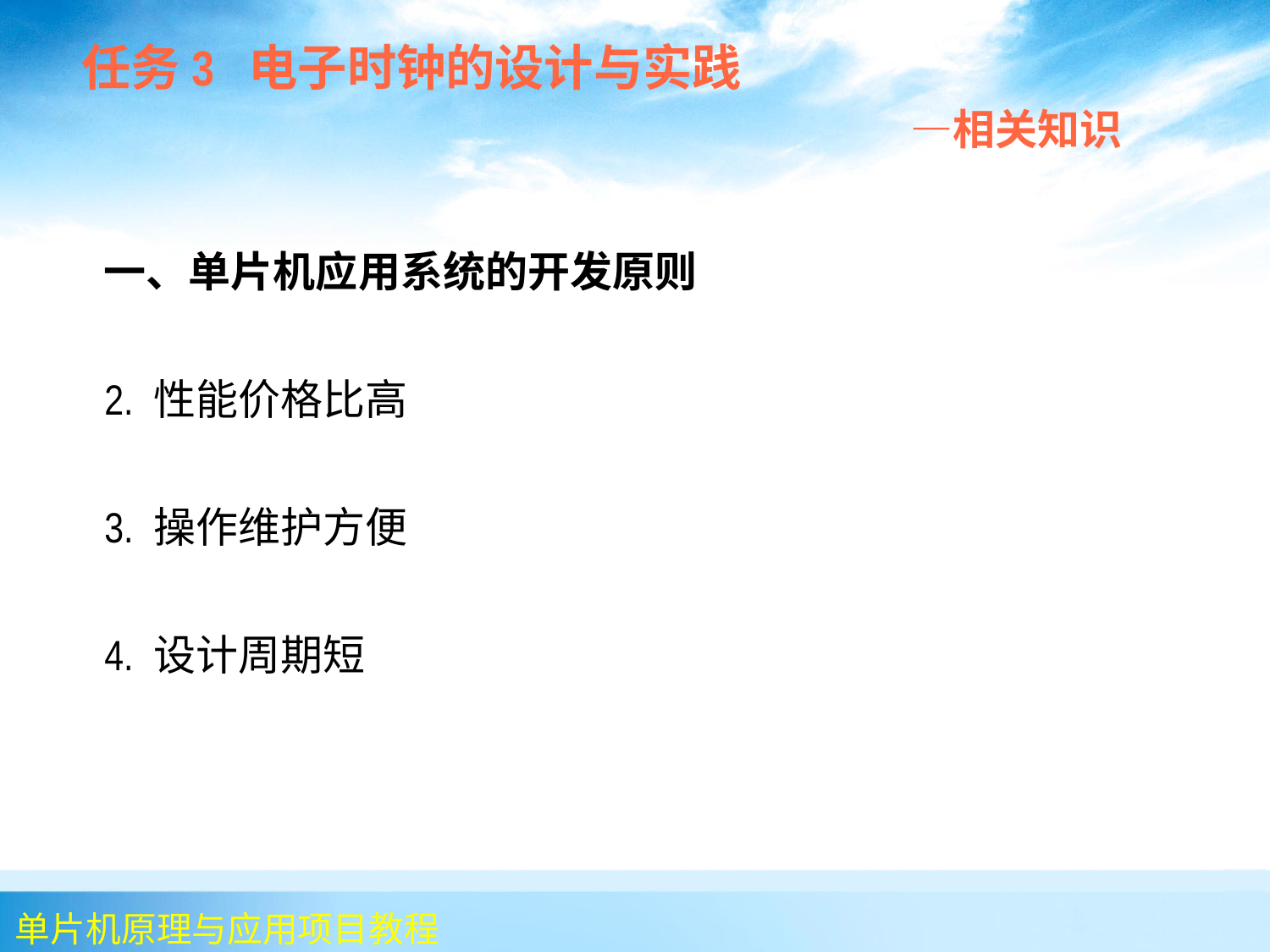

任务3  电子时钟的设计与实践
                                                                              —相关知识
    一、单片机应用系统的开发原则
     2. 性能价格比高
     3. 操作维护方便
     4. 设计周期短